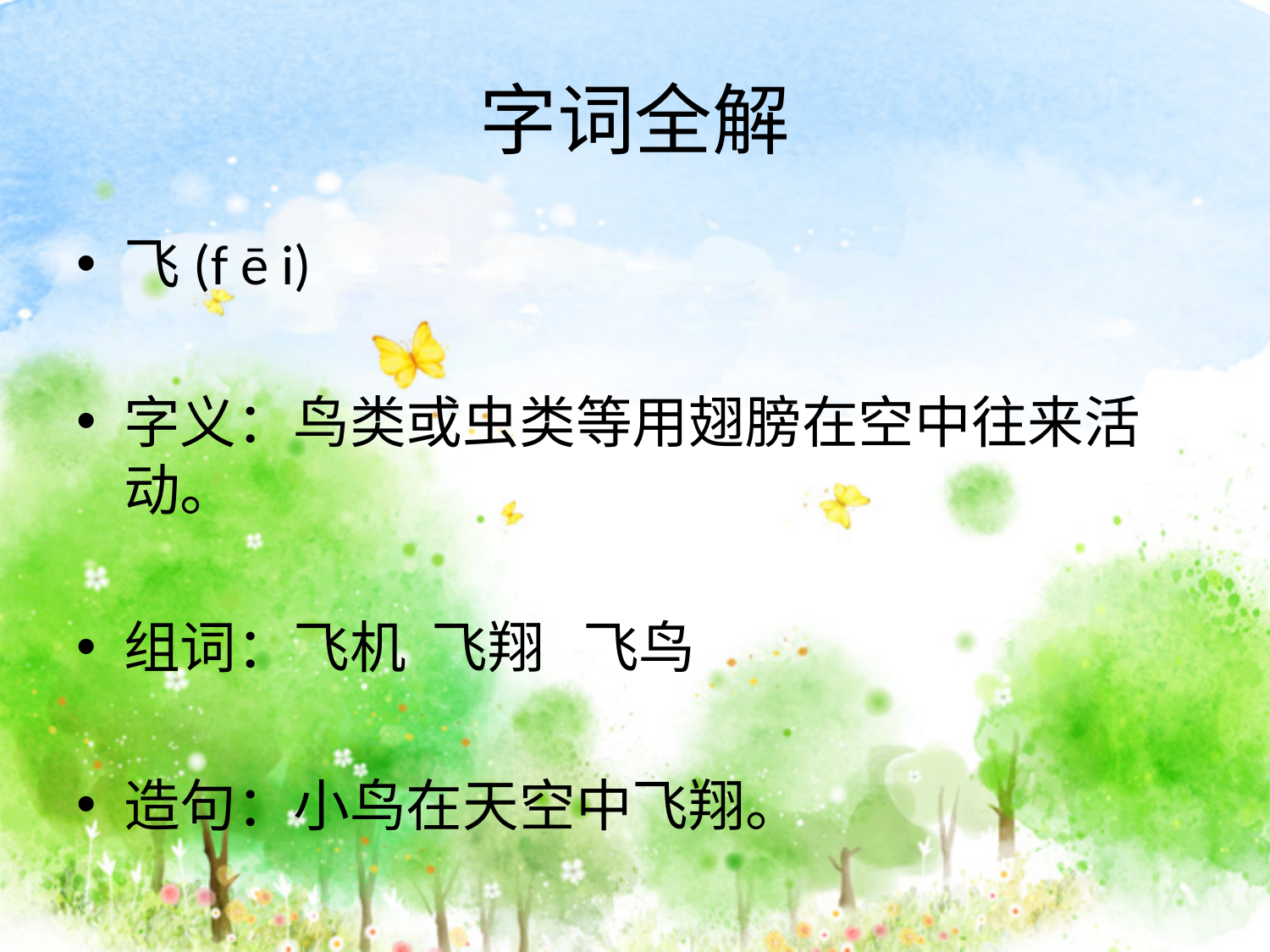

# 字词全解
飞(f ē i)

字义：鸟类或虫类等用翅膀在空中往来活    动。

组词：飞机  飞翔   飞鸟

造句：小鸟在天空中飞翔。